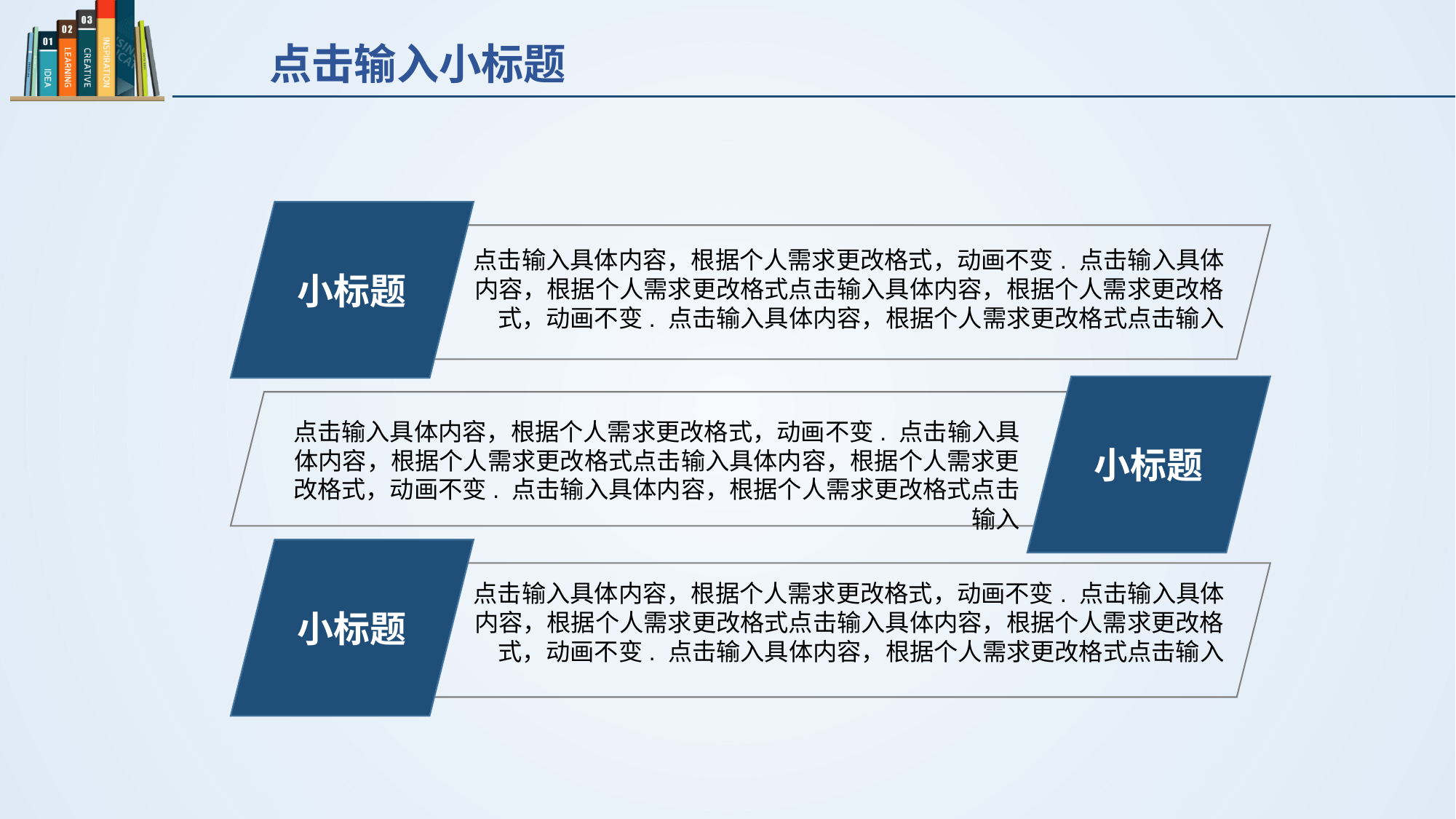

点击输入小标题
小标题

点击输入具体内容，根据个人需求更改格式，动画不变. 点击输入具体内容，根据个人需求更改格式点击输入具体内容，根据个人需求更改格式，动画不变. 点击输入具体内容，根据个人需求更改格式点击输入
小标题

点击输入具体内容，根据个人需求更改格式，动画不变. 点击输入具体内容，根据个人需求更改格式点击输入具体内容，根据个人需求更改格式，动画不变. 点击输入具体内容，根据个人需求更改格式点击输入
小标题

点击输入具体内容，根据个人需求更改格式，动画不变. 点击输入具体内容，根据个人需求更改格式点击输入具体内容，根据个人需求更改格式，动画不变. 点击输入具体内容，根据个人需求更改格式点击输入